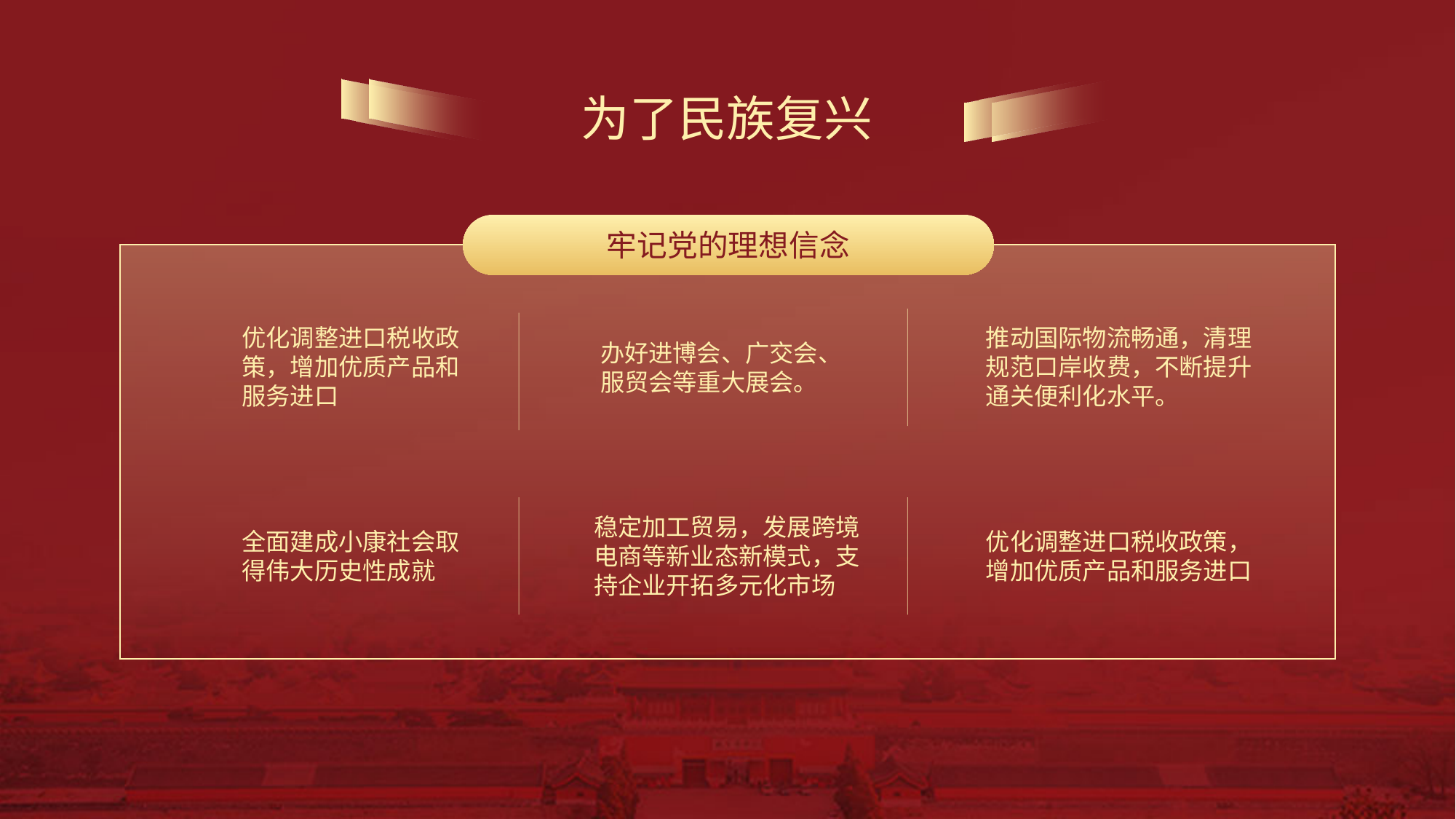

为了民族复兴

牢记党的理想信念

优化调整进口税收政策，增加优质产品和服务进口
推动国际物流畅通，清理规范口岸收费，不断提升通关便利化水平。
办好进博会、广交会、服贸会等重大展会。
稳定加工贸易，发展跨境电商等新业态新模式，支持企业开拓多元化市场
全面建成小康社会取得伟大历史性成就
优化调整进口税收政策，增加优质产品和服务进口